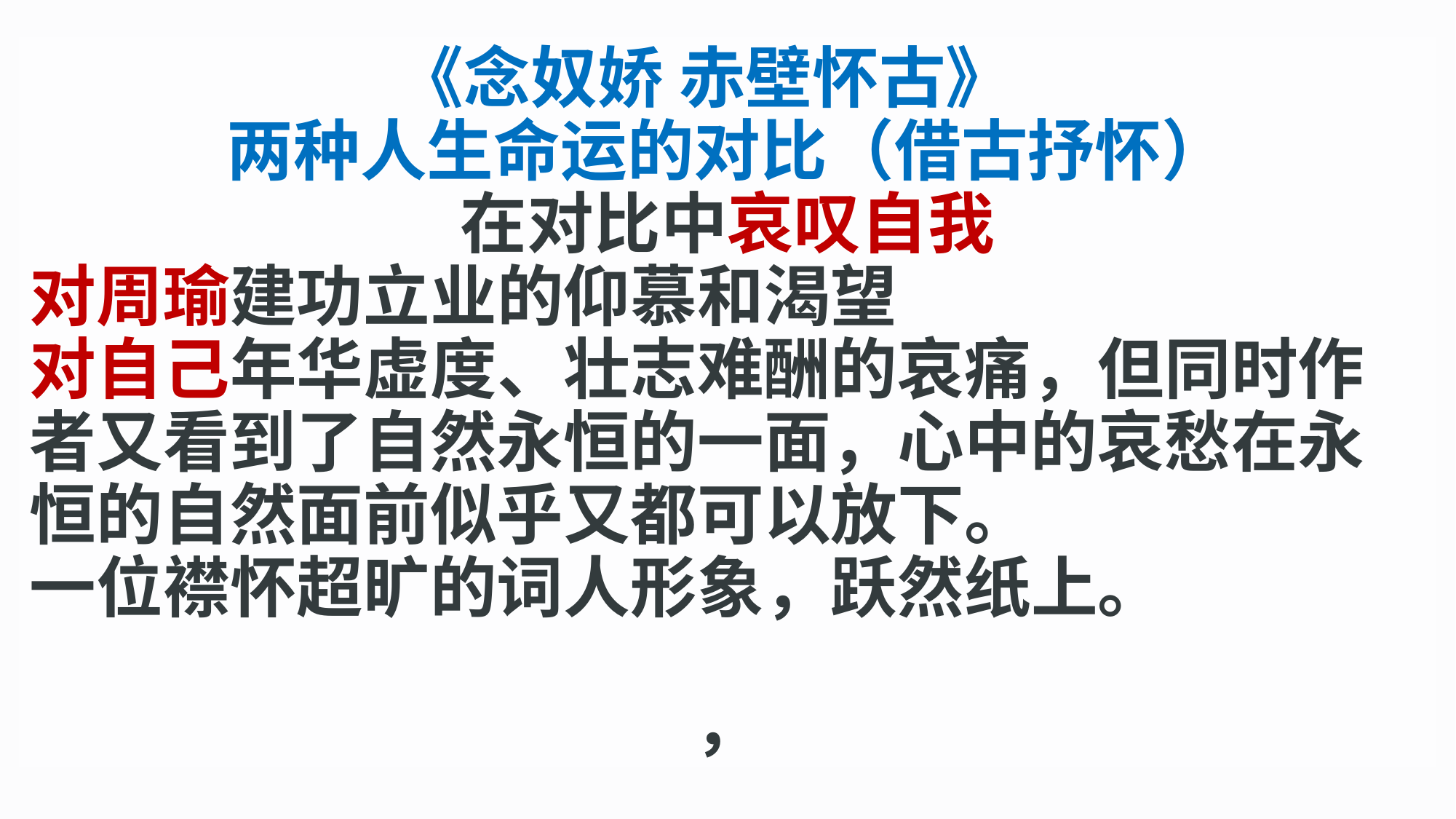

《念奴娇 赤壁怀古》
两种人生命运的对比（借古抒怀）
在对比中哀叹自我
对周瑜建功立业的仰慕和渴望
对自己年华虚度、壮志难酬的哀痛，但同时作者又看到了自然永恒的一面，心中的哀愁在永恒的自然面前似乎又都可以放下。
一位襟怀超旷的词人形象，跃然纸上。
，